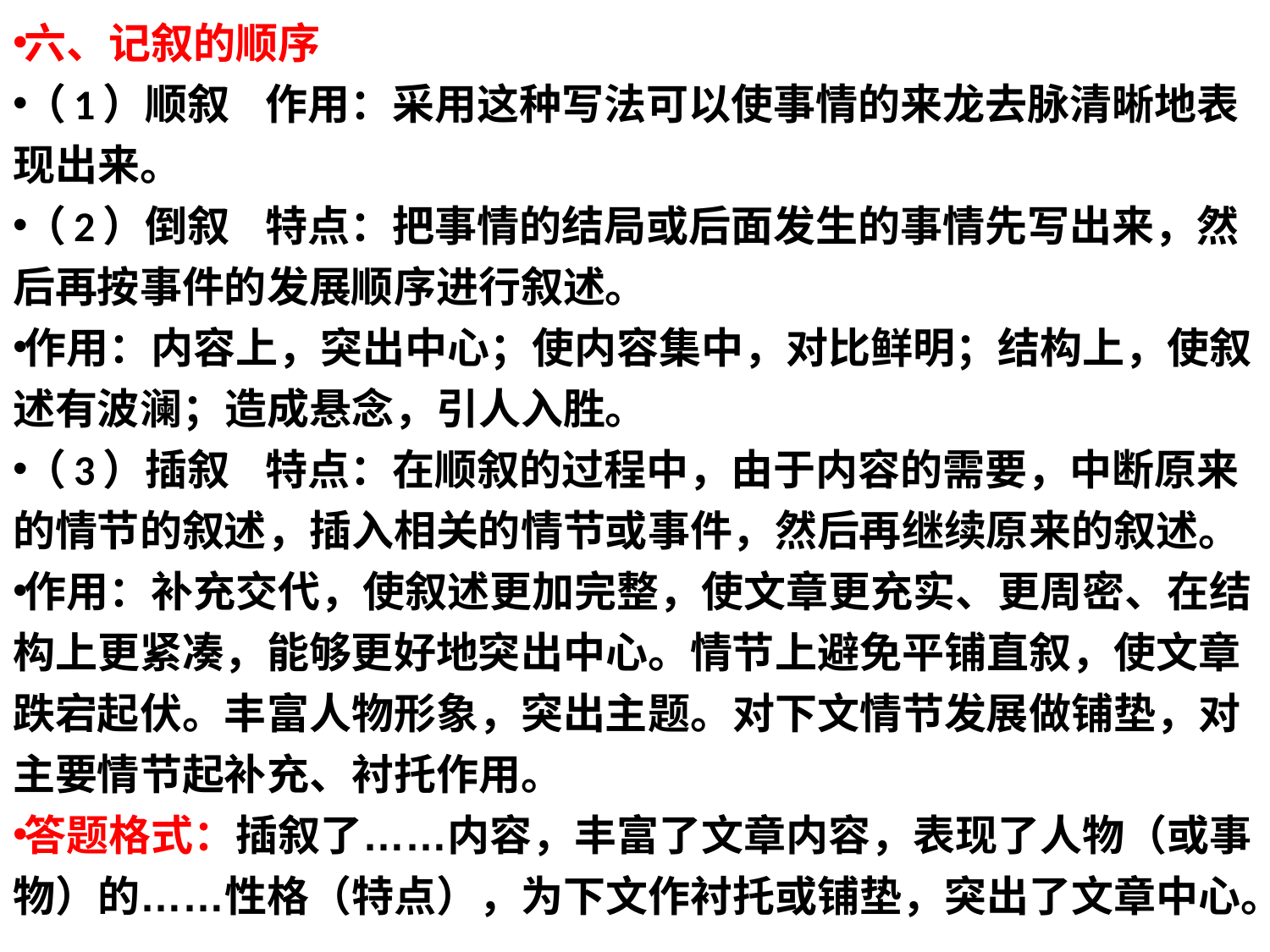

六、记叙的顺序
（1）顺叙   作用：采用这种写法可以使事情的来龙去脉清晰地表现出来。
（2）倒叙   特点：把事情的结局或后面发生的事情先写出来，然后再按事件的发展顺序进行叙述。
作用：内容上，突出中心；使内容集中，对比鲜明；结构上，使叙述有波澜；造成悬念，引人入胜。
（3）插叙   特点：在顺叙的过程中，由于内容的需要，中断原来的情节的叙述，插入相关的情节或事件，然后再继续原来的叙述。
作用：补充交代，使叙述更加完整，使文章更充实、更周密、在结构上更紧凑，能够更好地突出中心。情节上避免平铺直叙，使文章跌宕起伏。丰富人物形象，突出主题。对下文情节发展做铺垫，对主要情节起补充、衬托作用。
答题格式：插叙了……内容，丰富了文章内容，表现了人物（或事物）的……性格（特点），为下文作衬托或铺垫，突出了文章中心。

#